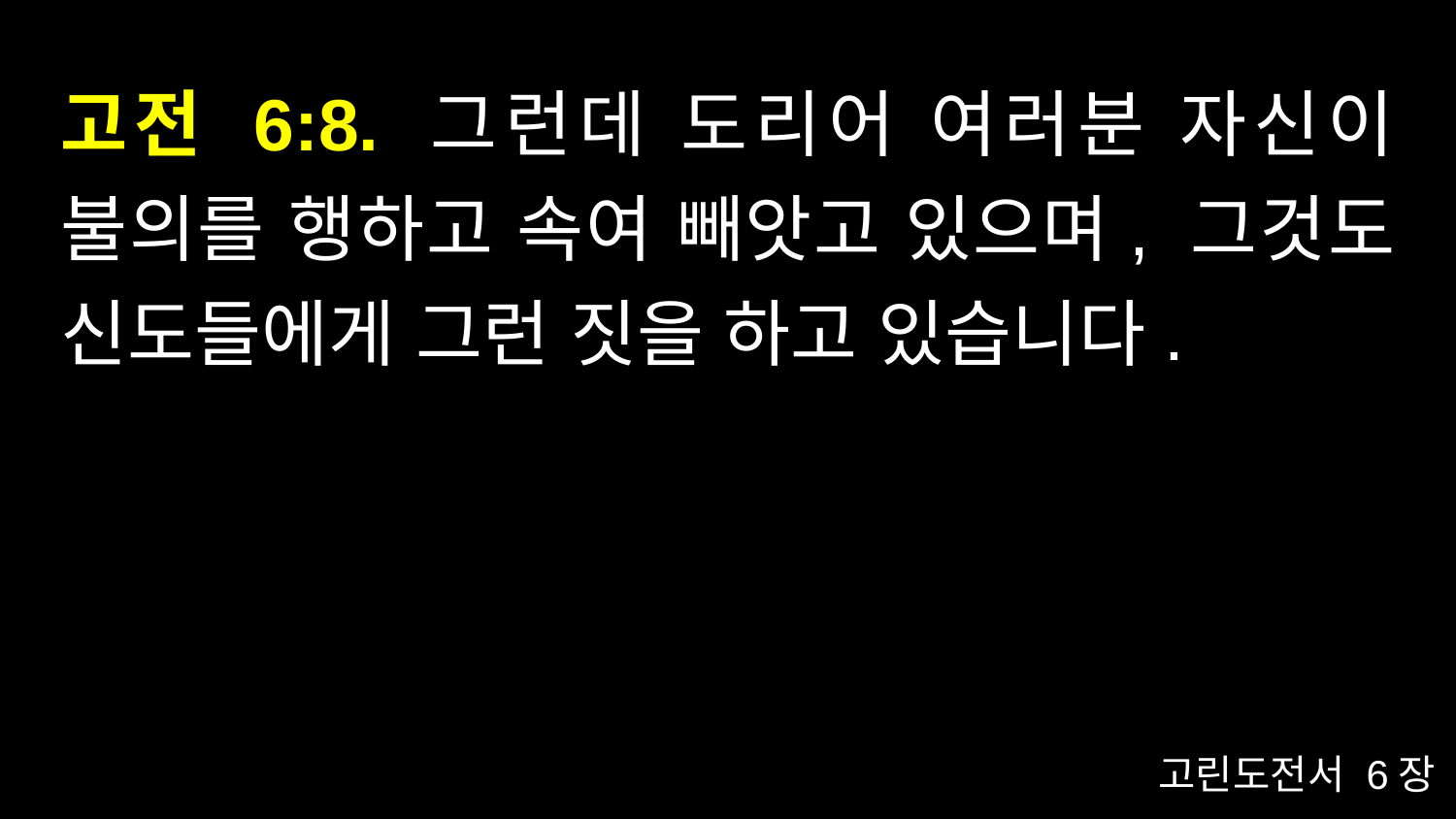

# 고전 6:8. 그런데 도리어 여러분 자신이 불의를 행하고 속여 빼앗고 있으며, 그것도 신도들에게 그런 짓을 하고 있습니다.
고린도전서 6장